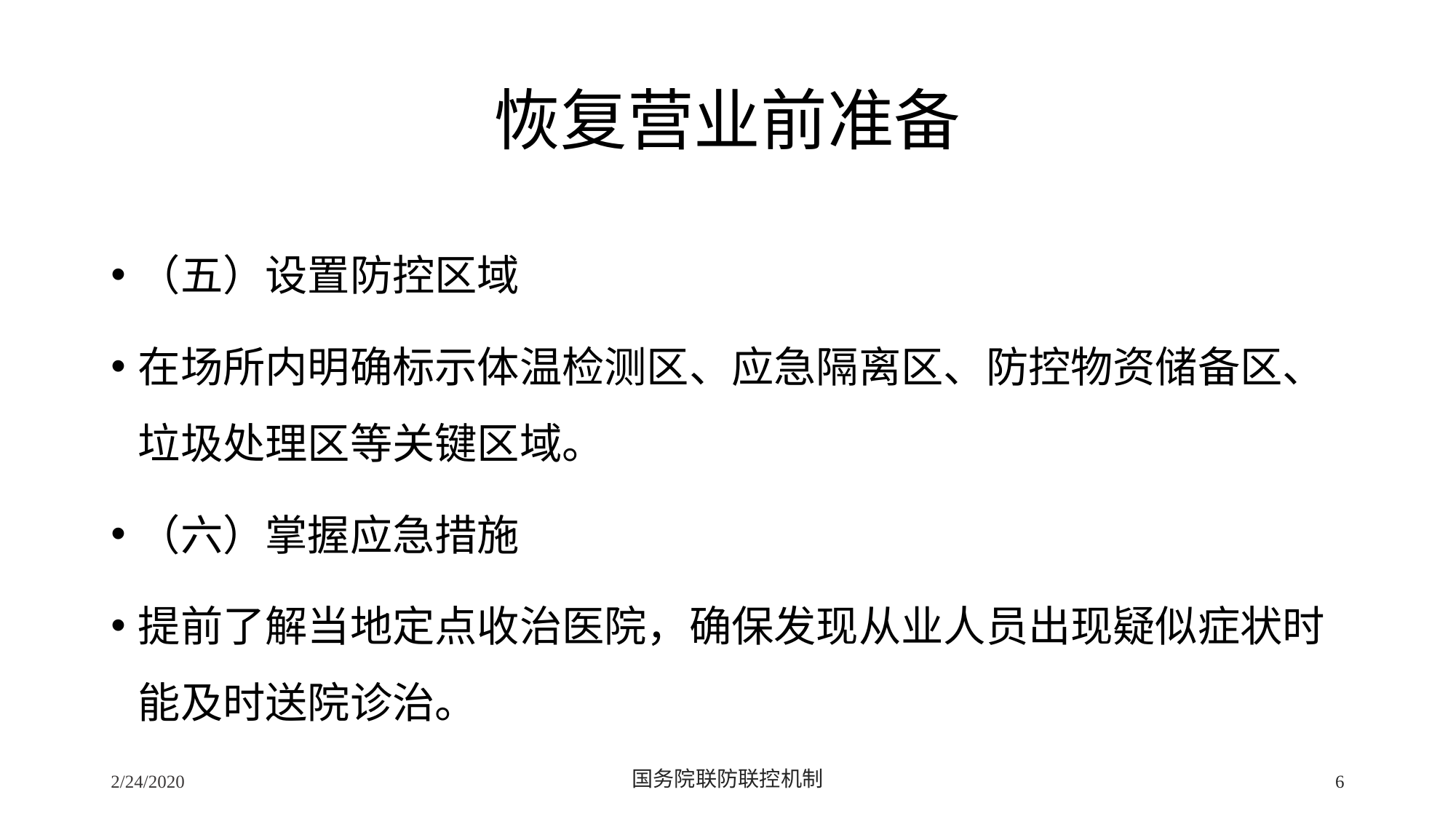

# 恢复营业前准备
（五）设置防控区域
在场所内明确标示体温检测区、应急隔离区、防控物资储备区、垃圾处理区等关键区域。
（六）掌握应急措施
提前了解当地定点收治医院，确保发现从业人员出现疑似症状时能及时送院诊治。
2/24/2020
国务院联防联控机制
6